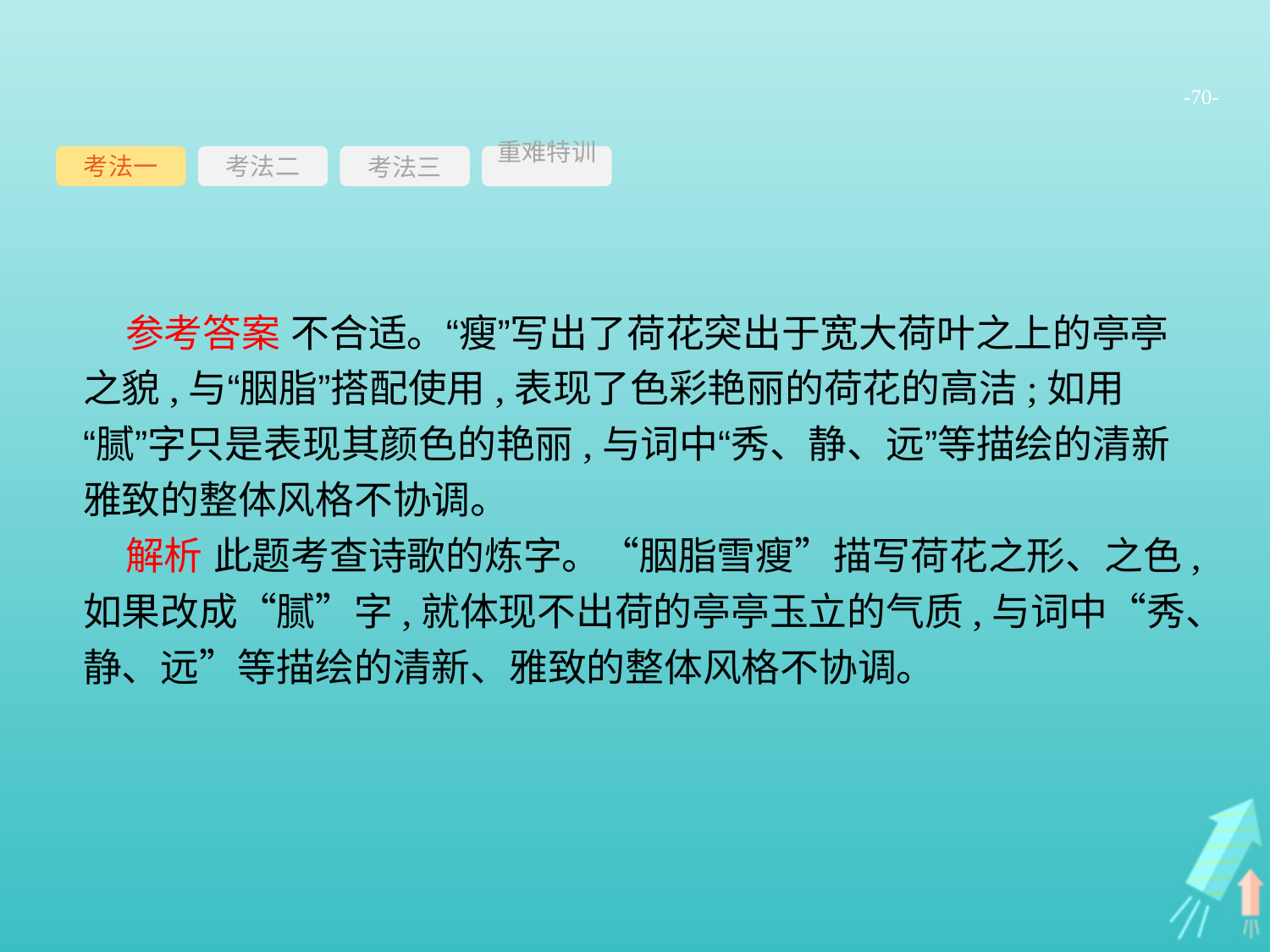

-70-
考法一
考法三
重难特训
考法二
参考答案 不合适。“瘦”写出了荷花突出于宽大荷叶之上的亭亭之貌,与“胭脂”搭配使用,表现了色彩艳丽的荷花的高洁;如用“腻”字只是表现其颜色的艳丽,与词中“秀、静、远”等描绘的清新雅致的整体风格不协调。
解析 此题考查诗歌的炼字。“胭脂雪瘦”描写荷花之形、之色,如果改成“腻”字,就体现不出荷的亭亭玉立的气质,与词中“秀、静、远”等描绘的清新、雅致的整体风格不协调。